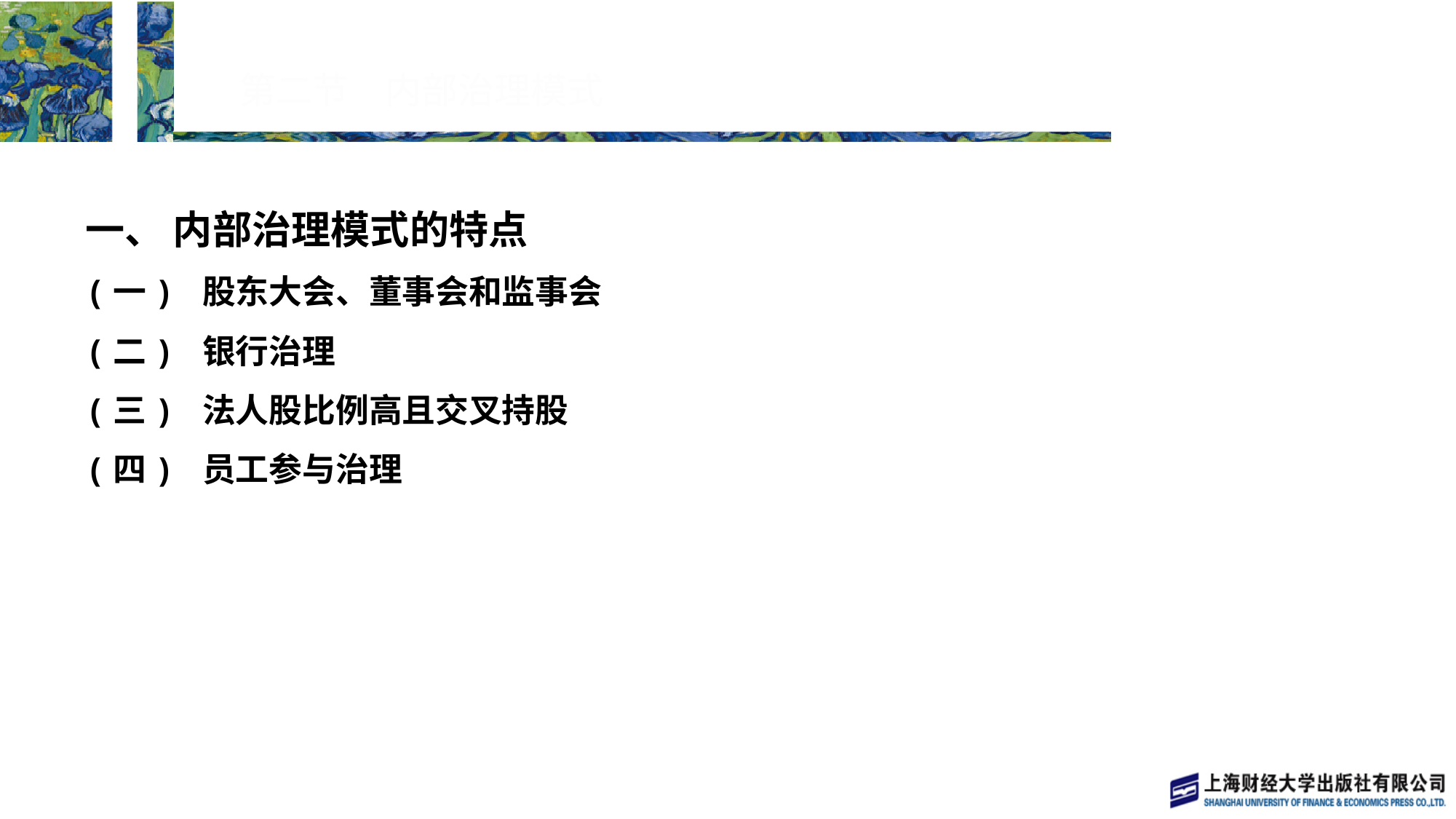

# 第二节　内部治理模式
一、 内部治理模式的特点
(一) 股东大会、董事会和监事会
(二) 银行治理
(三) 法人股比例高且交叉持股
(四) 员工参与治理